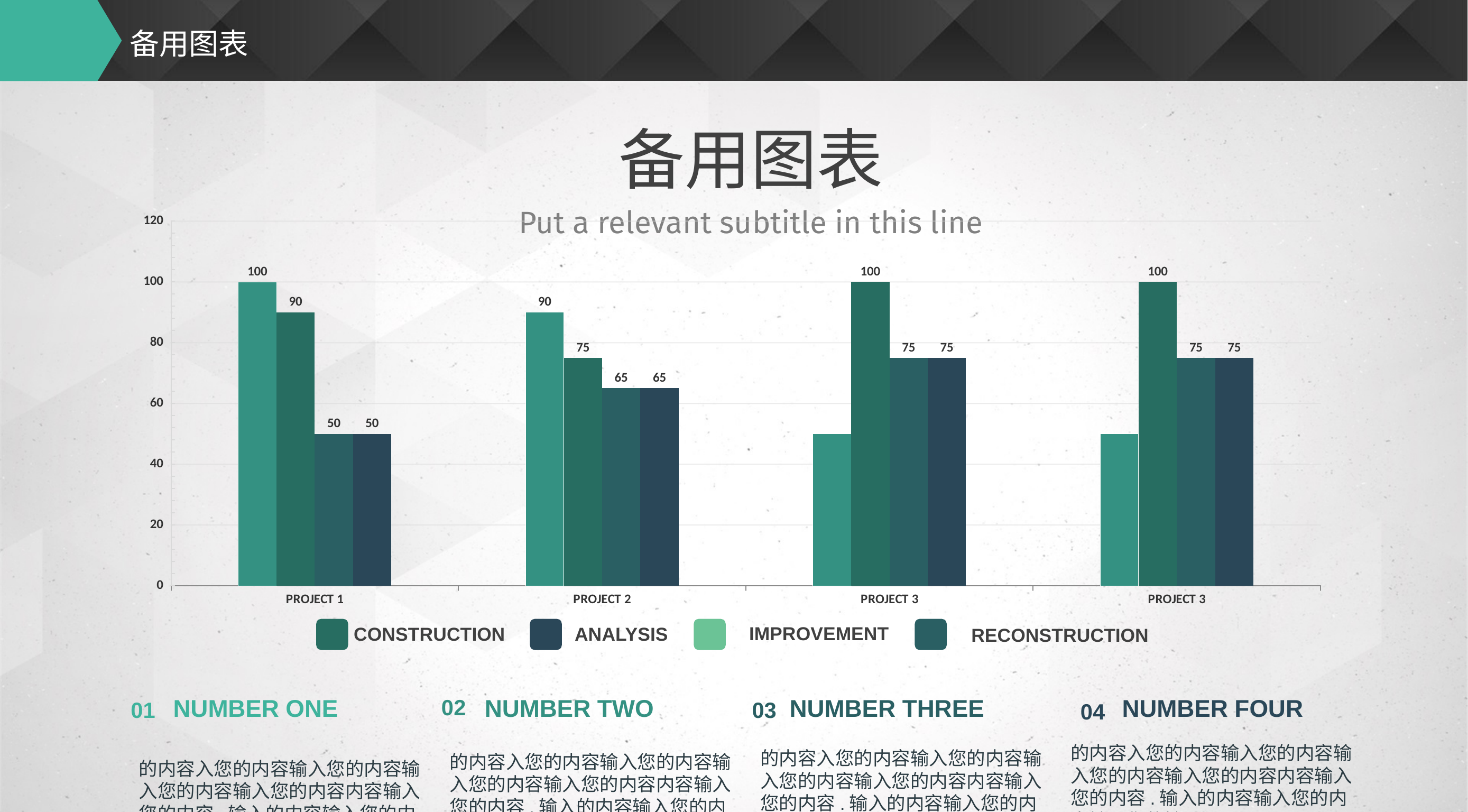

# 备用图表
备用图表
Put a relevant subtitle in this line

### Chart

| Category | Series 1 | Series 2 | Series 3 | Series 32 |
|---|---|---|---|---|
| PROJECT 1 | 100.0 | 90.0 | 50.0 | 50.0 |
| PROJECT 2 | 90.0 | 75.0 | 65.0 | 65.0 |
| PROJECT 3 | 50.0 | 100.0 | 75.0 | 75.0 |
| PROJECT 3 | 50.0 | 100.0 | 75.0 | 75.0 |
CONSTRUCTION

ANALYSIS

IMPROVEMENT

RECONSTRUCTION
NUMBER FOUR
04
的内容入您的内容输入您的内容输入您的内容输入您的内容内容输入您的内容.输入的内容输入您的内容输入您的输入
NUMBER ONE
01
的内容入您的内容输入您的内容输入您的内容输入您的内容内容输入您的内容.输入的内容输入您的内容输入您的输入
NUMBER TWO
02
的内容入您的内容输入您的内容输入您的内容输入您的内容内容输入您的内容.输入的内容输入您的内容输入您的输入
NUMBER THREE
03
的内容入您的内容输入您的内容输入您的内容输入您的内容内容输入您的内容.输入的内容输入您的内容输入您的输入